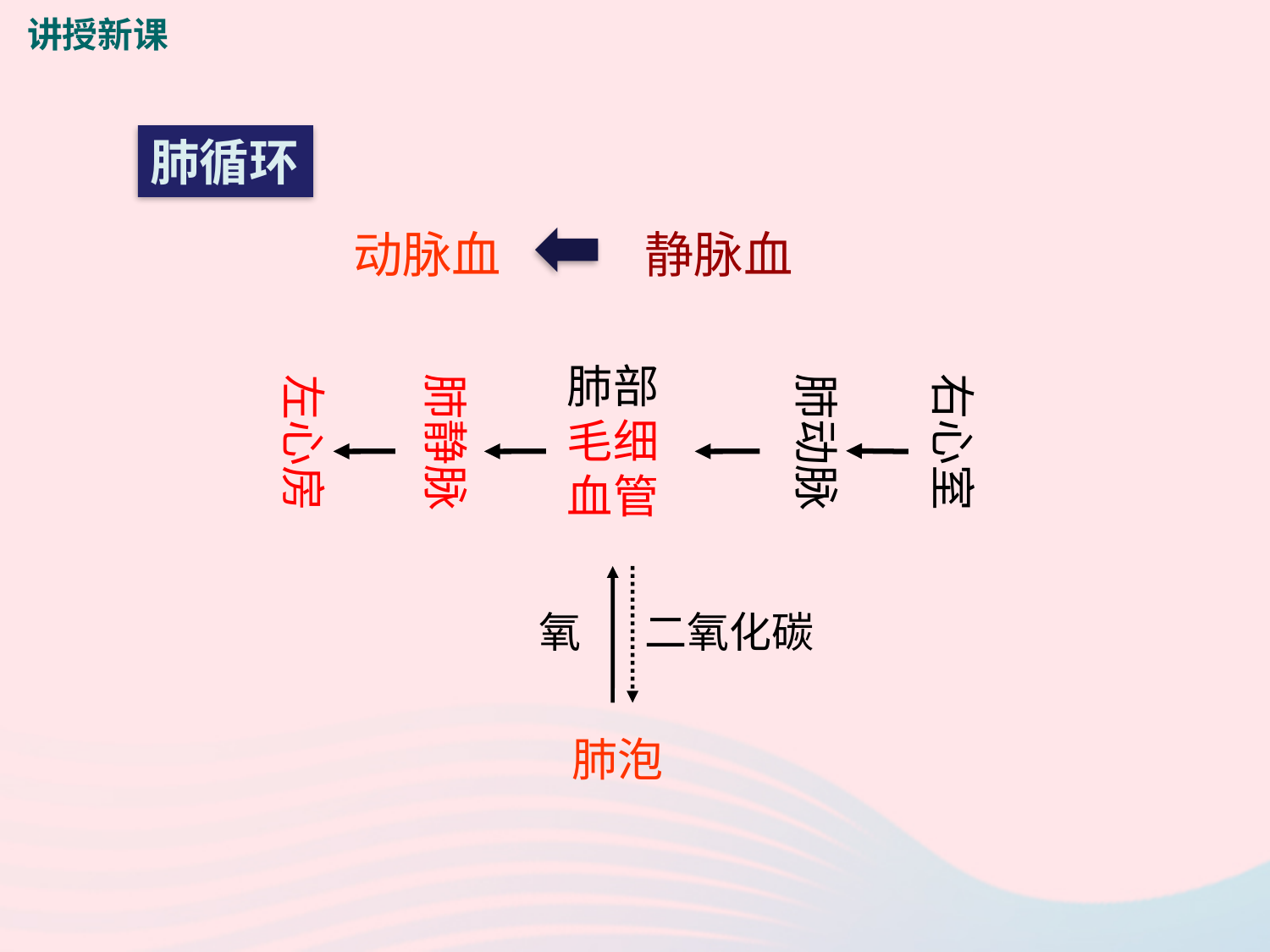

讲授新课
肺循环
动脉血
静脉血

肺部毛细血管
肺静脉
肺动脉
右心室
左心房

氧
二氧化碳
肺泡